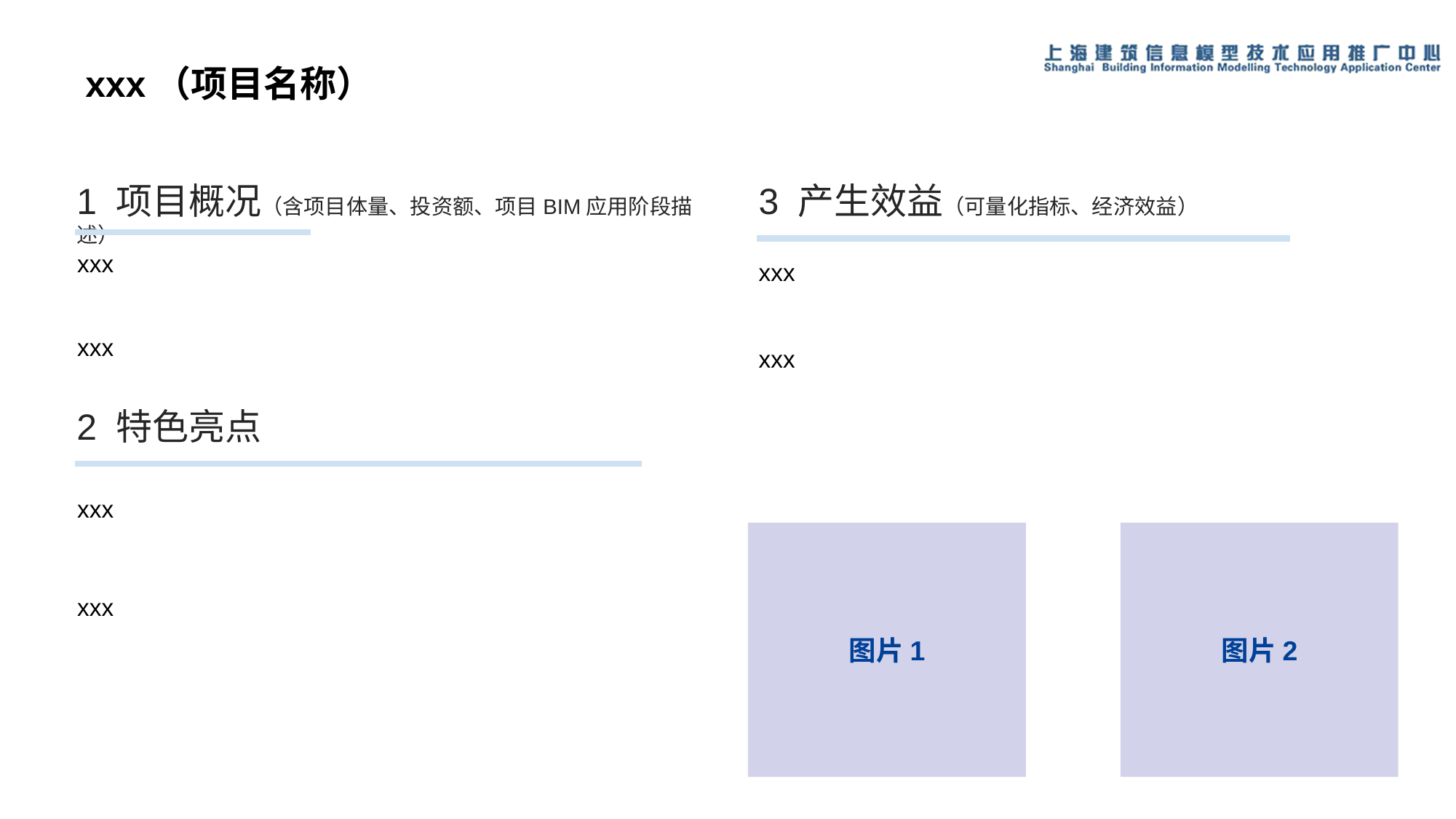

xxx（项目名称）
1 项目概况（含项目体量、投资额、项目BIM应用阶段描述）
3 产生效益（可量化指标、经济效益）
xxx
xxx
xxx

xxx
2 特色亮点
xxx
xxx
图片1
图片2